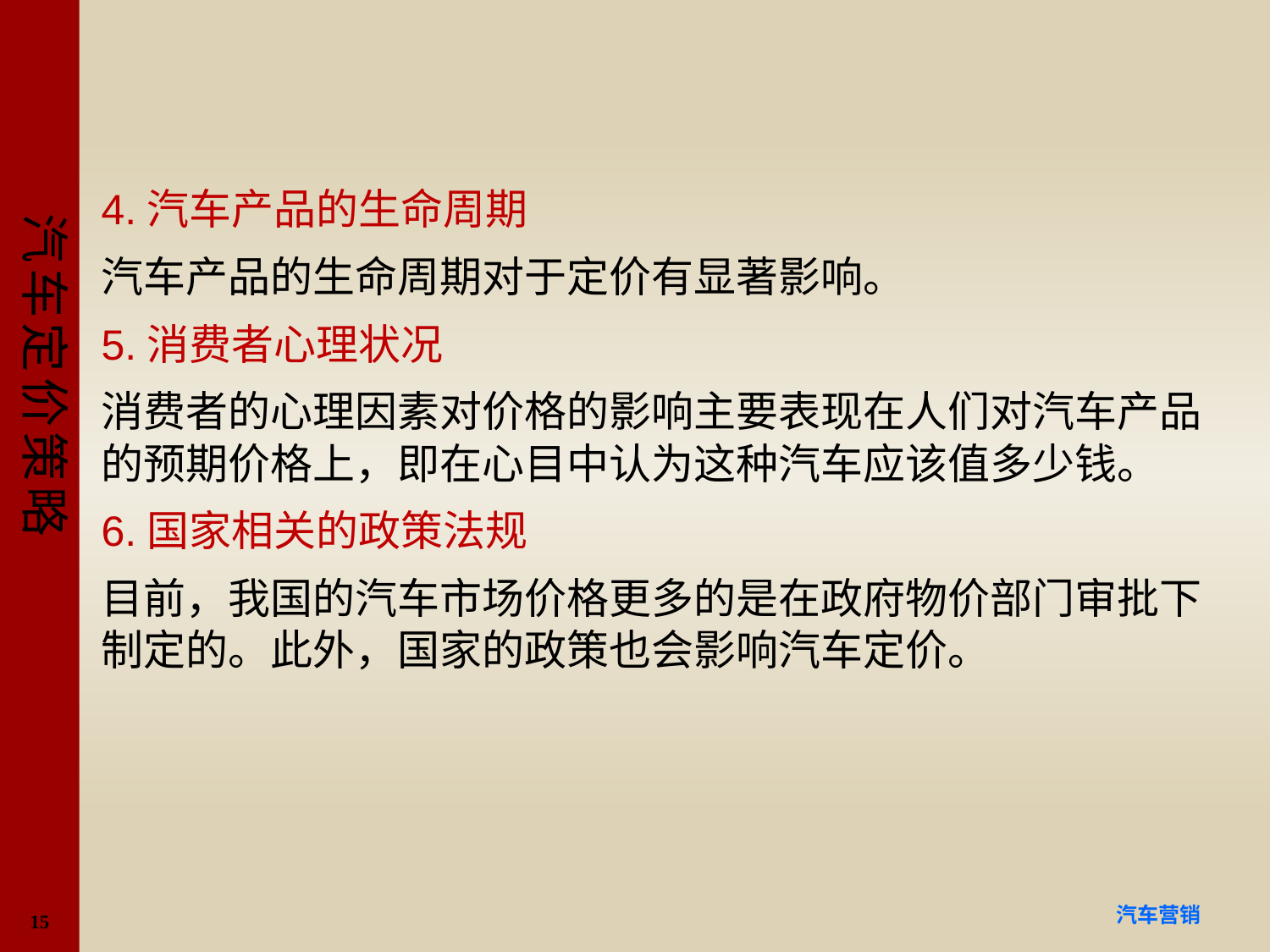

#
4.汽车产品的生命周期
汽车产品的生命周期对于定价有显著影响。
5.消费者心理状况
消费者的心理因素对价格的影响主要表现在人们对汽车产品的预期价格上，即在心目中认为这种汽车应该值多少钱。
6.国家相关的政策法规
目前，我国的汽车市场价格更多的是在政府物价部门审批下制定的。此外，国家的政策也会影响汽车定价。
15